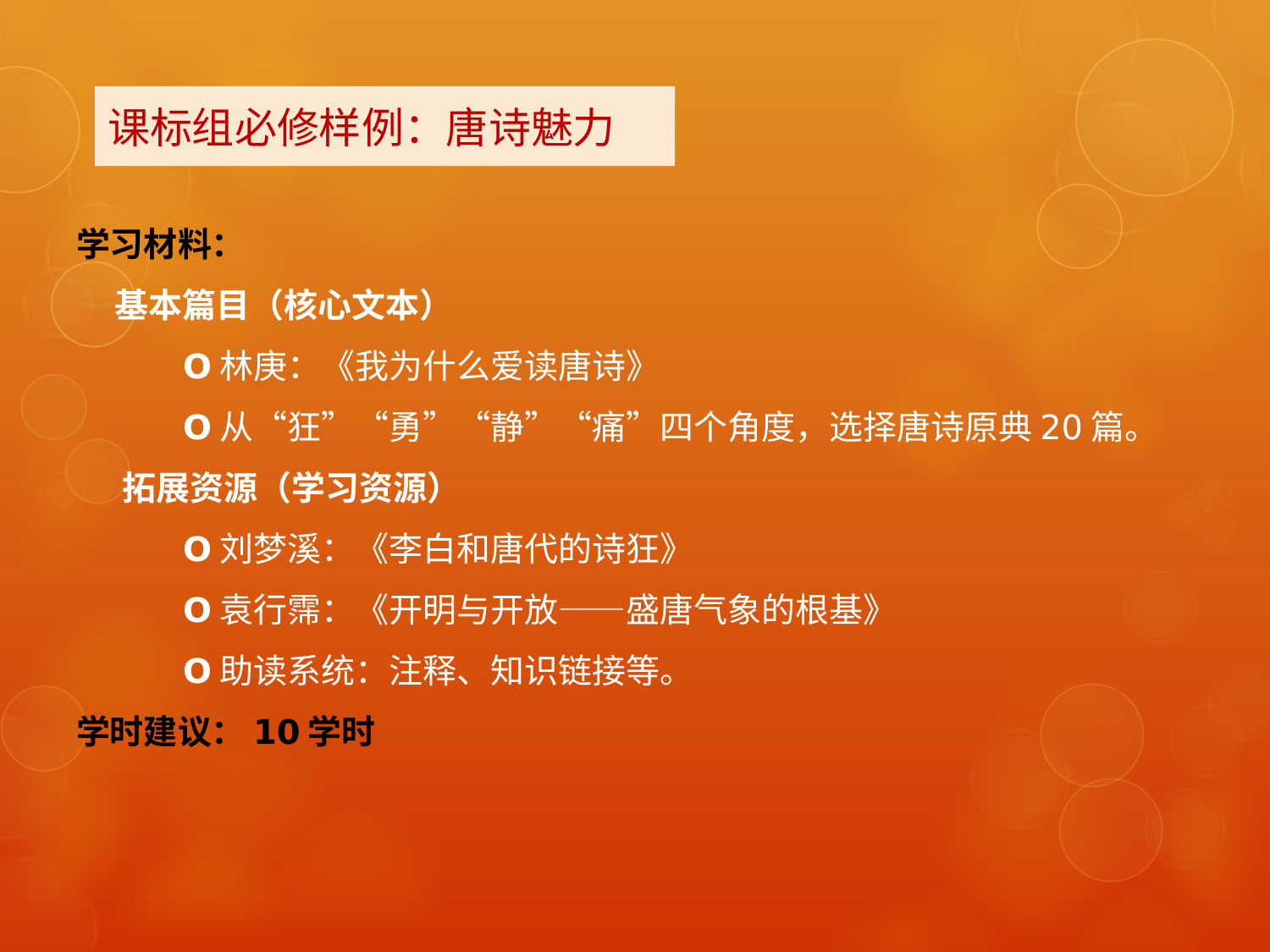

# 课标组必修样例：唐诗魅力
学习材料：
    基本篇目（核心文本）
         O林庚：《我为什么爱读唐诗》
         O从“狂”“勇”“静”“痛”四个角度，选择唐诗原典20篇。
     拓展资源（学习资源）
         O刘梦溪：《李白和唐代的诗狂》
         O袁行霈：《开明与开放——盛唐气象的根基》
         O助读系统：注释、知识链接等。
学时建议：10学时